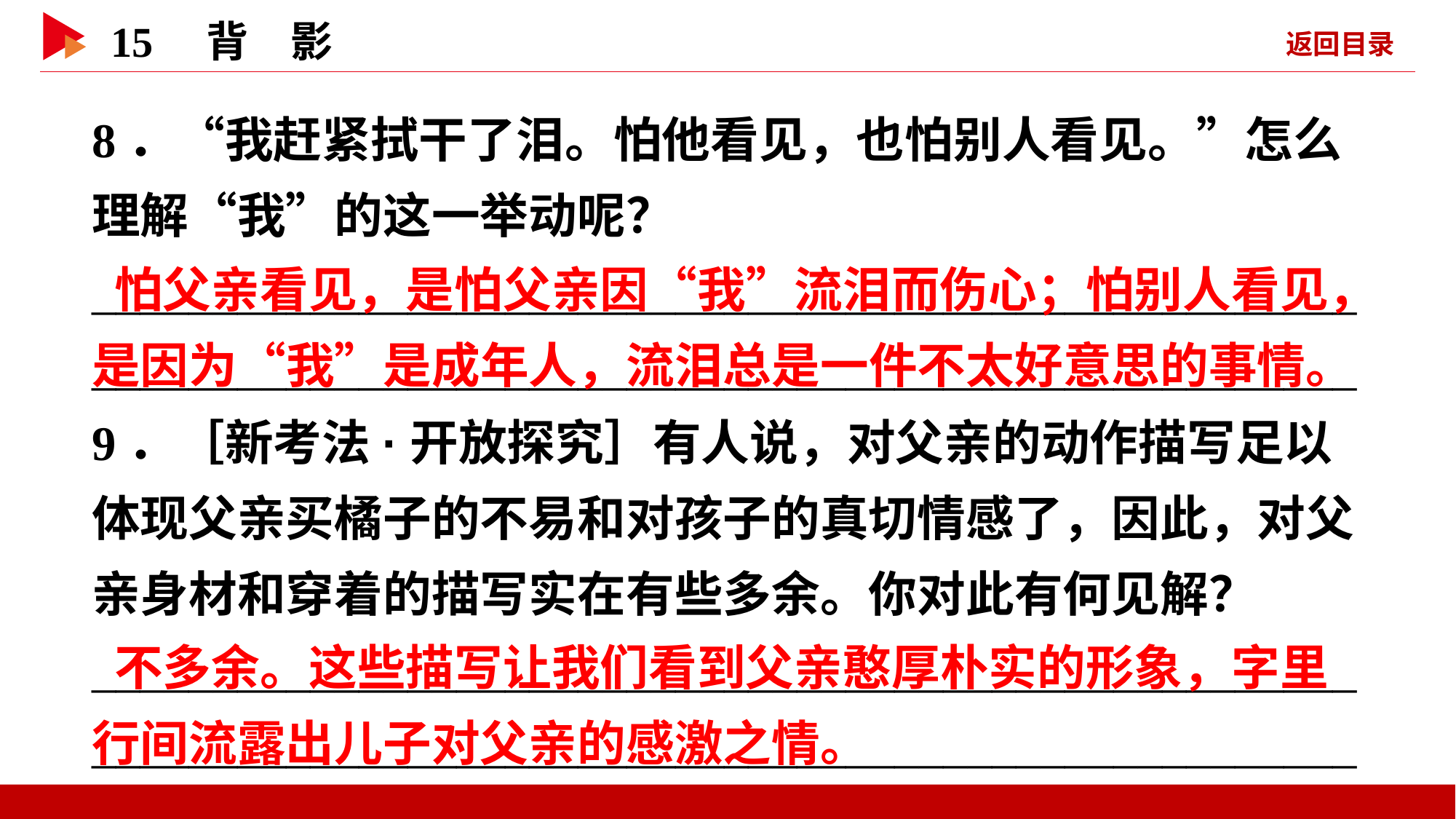

8．“我赶紧拭干了泪。怕他看见，也怕别人看见。”怎么理解“我”的这一举动呢？
________________________________________________________________________________________________________
9．［新考法·开放探究］有人说，对父亲的动作描写足以体现父亲买橘子的不易和对孩子的真切情感了，因此，对父亲身材和穿着的描写实在有些多余。你对此有何见解？
________________________________________________________________________________________________________
 怕父亲看见，是怕父亲因“我”流泪而伤心；怕别人看见，是因为“我”是成年人，流泪总是一件不太好意思的事情。
 不多余。这些描写让我们看到父亲憨厚朴实的形象，字里行间流露出儿子对父亲的感激之情。